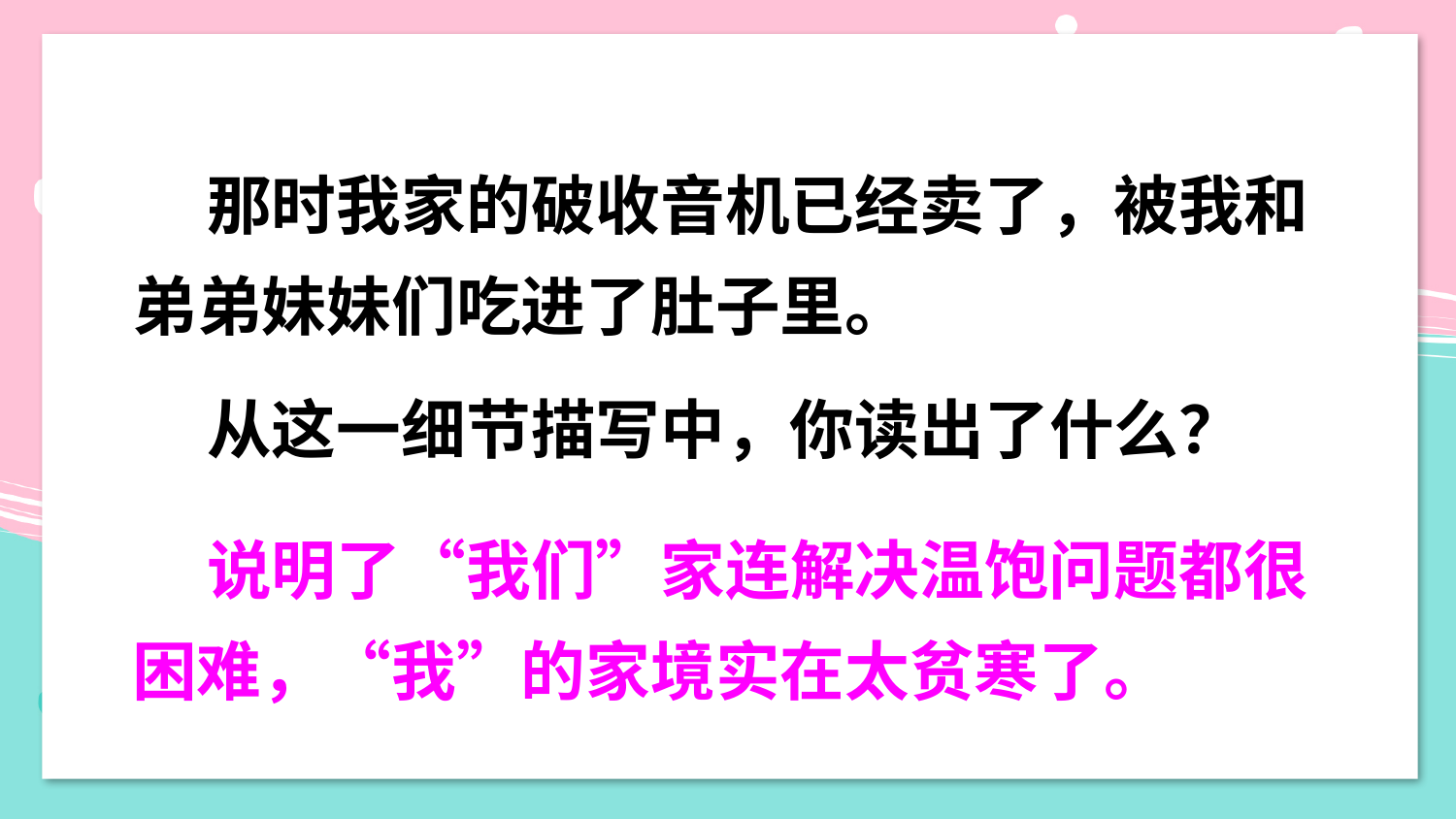

那时我家的破收音机已经卖了，被我和弟弟妹妹们吃进了肚子里。
    从这一细节描写中，你读出了什么？
    说明了“我们”家连解决温饱问题都很困难，“我”的家境实在太贫寒了。